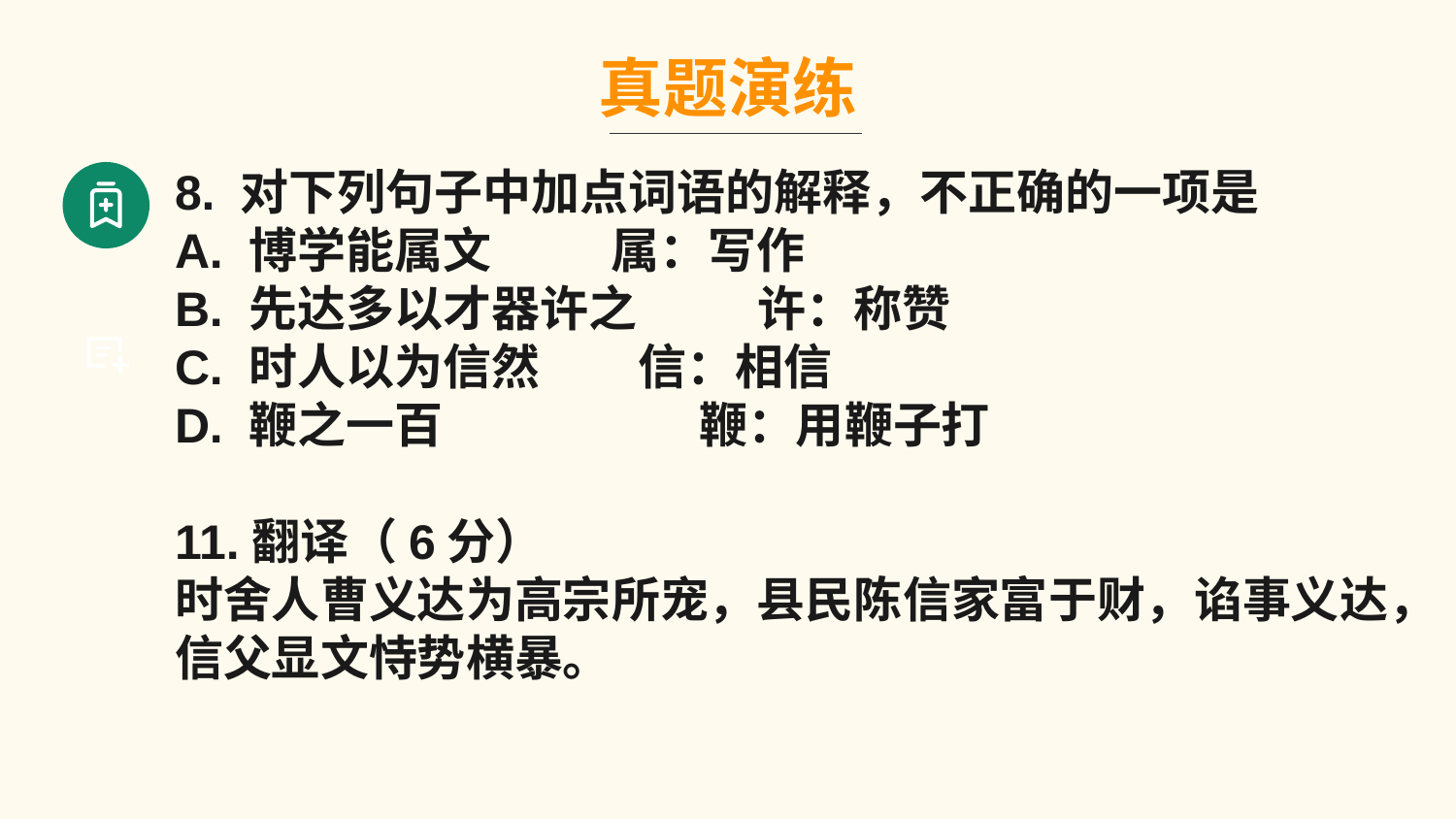

真题演练
8. 对下列句子中加点词语的解释，不正确的一项是
A. 博学能属文           属：写作
B. 先达多以才器许之   	许：称赞
C. 时人以为信然         信：相信
D. 鞭之一百   	        鞭：用鞭子打

11.翻译（6分）
时舍人曹义达为高宗所宠，县民陈信家富于财，谄事义达，信父显文恃势横暴。